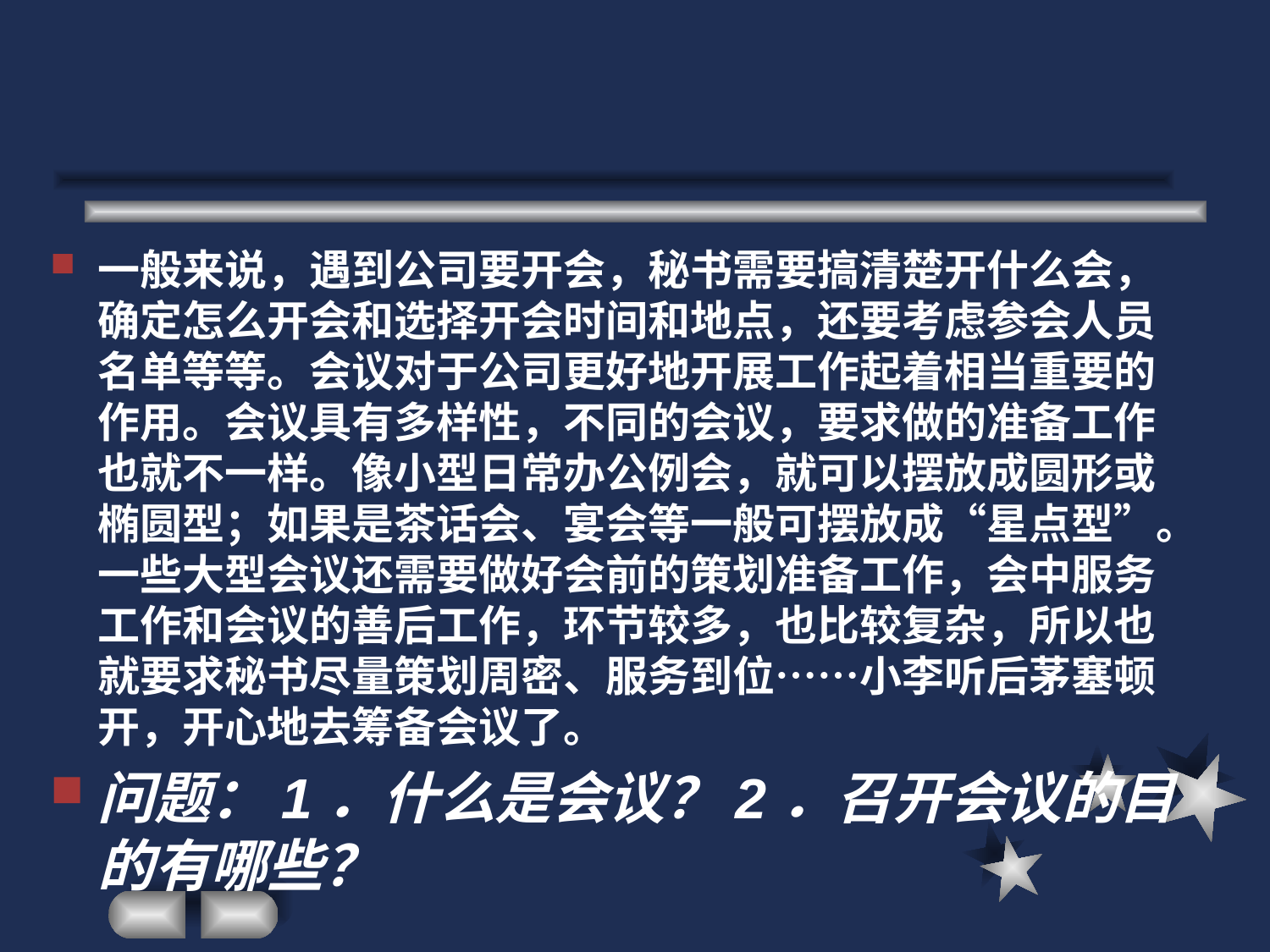

#
一般来说，遇到公司要开会，秘书需要搞清楚开什么会，确定怎么开会和选择开会时间和地点，还要考虑参会人员名单等等。会议对于公司更好地开展工作起着相当重要的作用。会议具有多样性，不同的会议，要求做的准备工作也就不一样。像小型日常办公例会，就可以摆放成圆形或椭圆型；如果是茶话会、宴会等一般可摆放成“星点型”。一些大型会议还需要做好会前的策划准备工作，会中服务工作和会议的善后工作，环节较多，也比较复杂，所以也就要求秘书尽量策划周密、服务到位……小李听后茅塞顿开，开心地去筹备会议了。
问题：1．什么是会议？2．召开会议的目的有哪些？